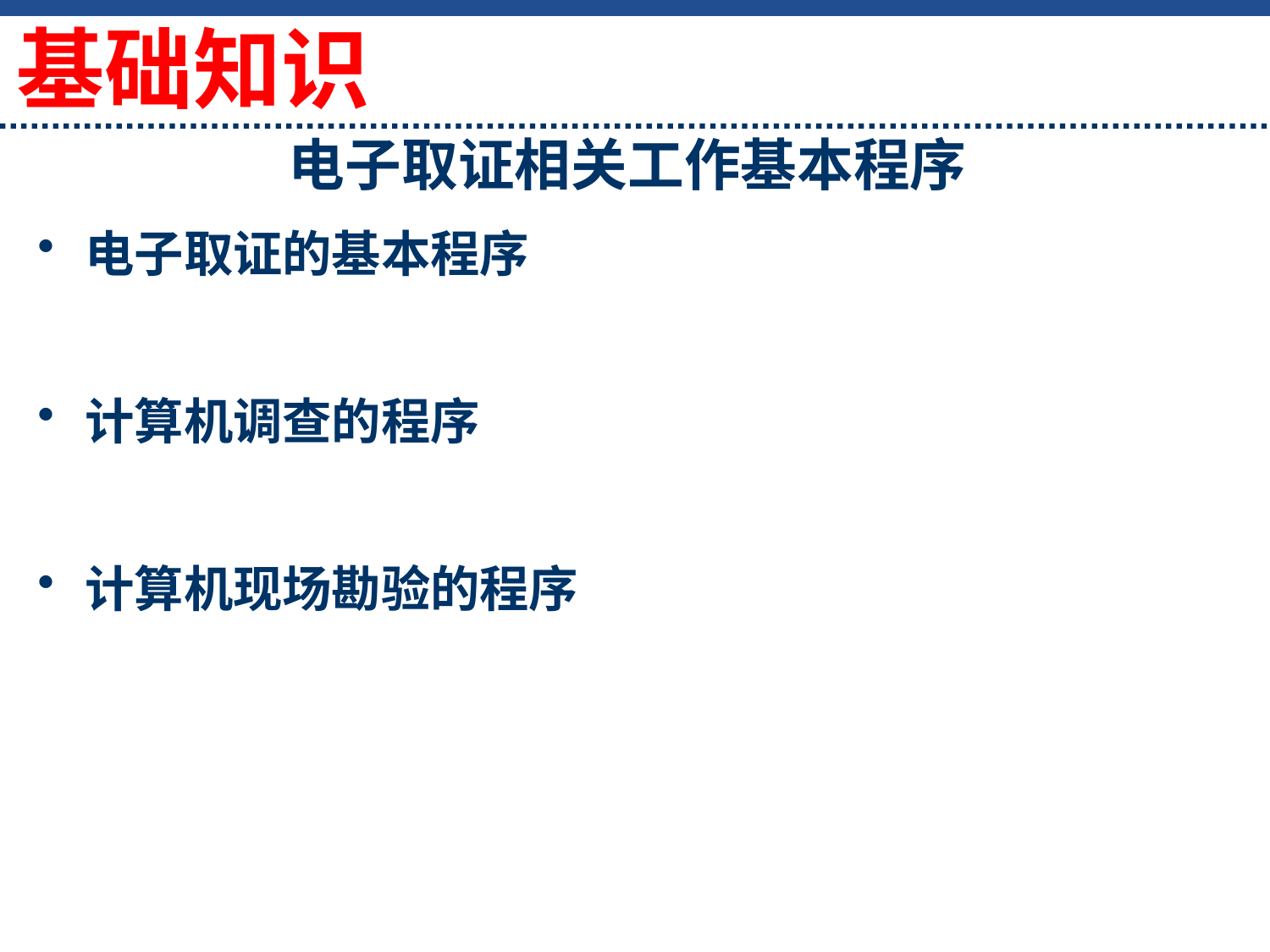

基础知识
# 电子取证相关工作基本程序
电子取证的基本程序

计算机调查的程序

计算机现场勘验的程序